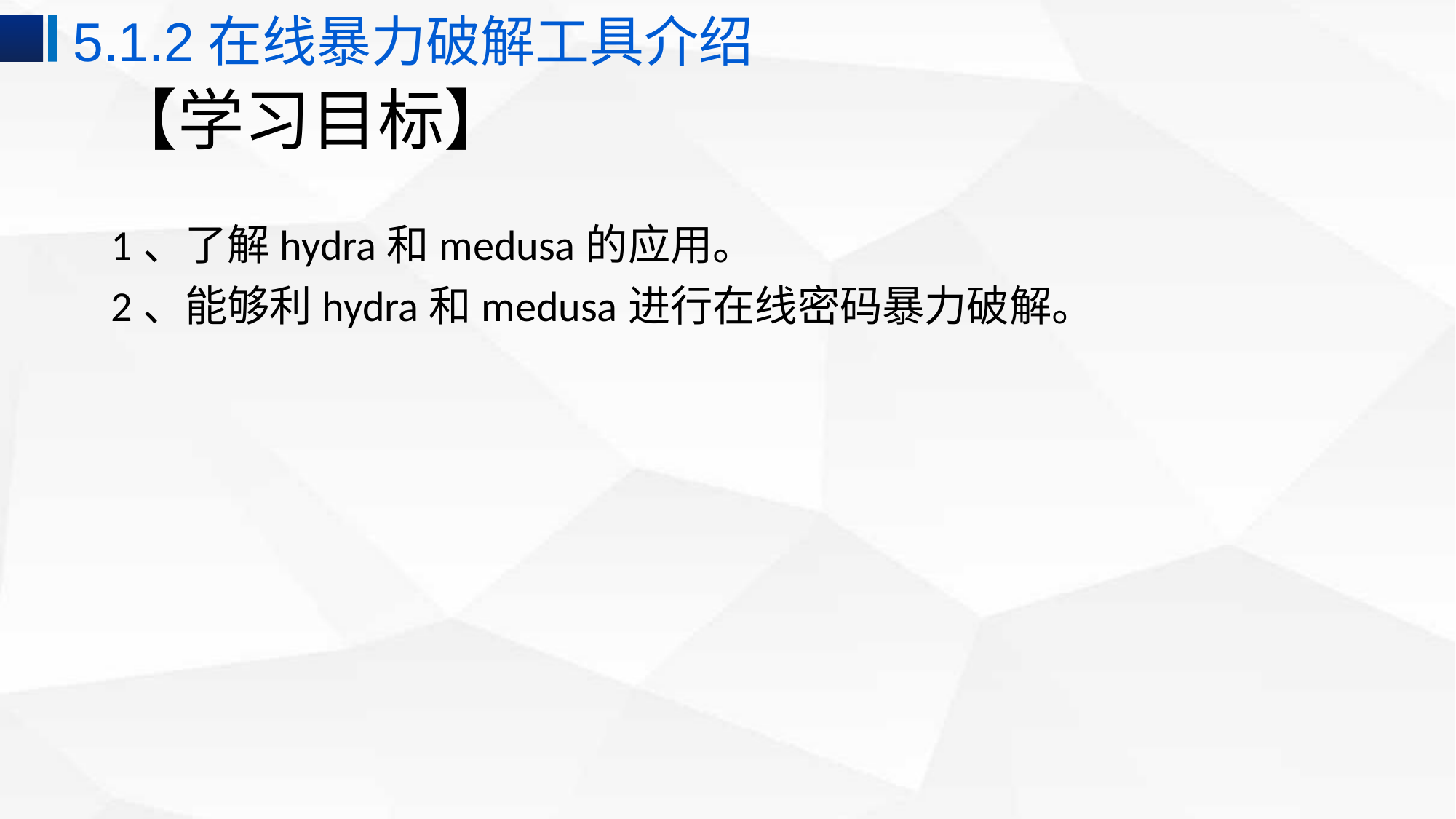

5.1.2在线暴力破解工具介绍

# 【学习目标】
1、了解hydra和medusa的应用。
2、能够利hydra和medusa进行在线密码暴力破解。